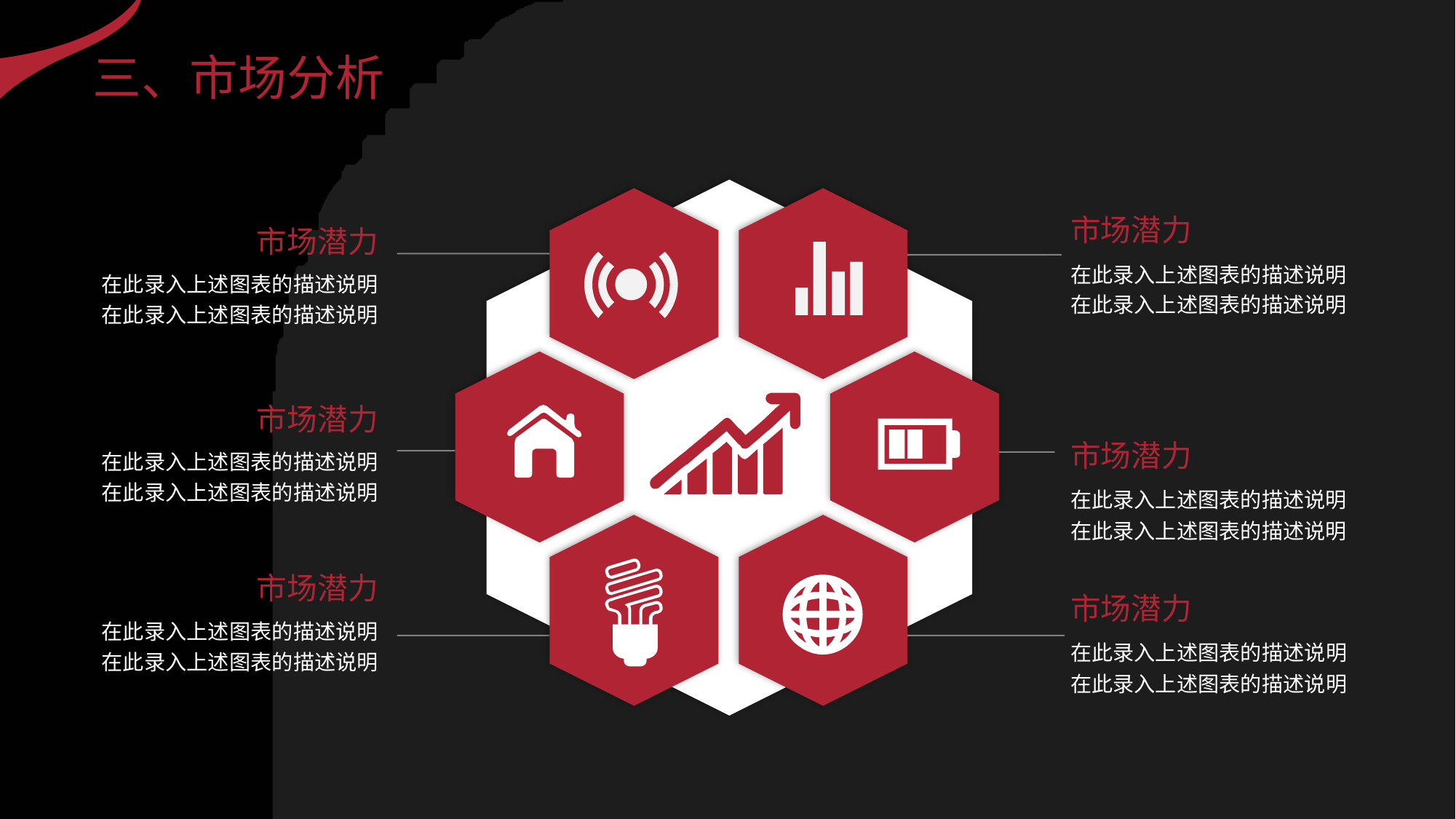

三、市场分析

市场潜力
市场潜力
在此录入上述图表的描述说明在此录入上述图表的描述说明

在此录入上述图表的描述说明
在此录入上述图表的描述说明

市场潜力
市场潜力
在此录入上述图表的描述说明在此录入上述图表的描述说明

在此录入上述图表的描述说明在此录入上述图表的描述说明

市场潜力
市场潜力
在此录入上述图表的描述说明在此录入上述图表的描述说明
在此录入上述图表的描述说明
在此录入上述图表的描述说明